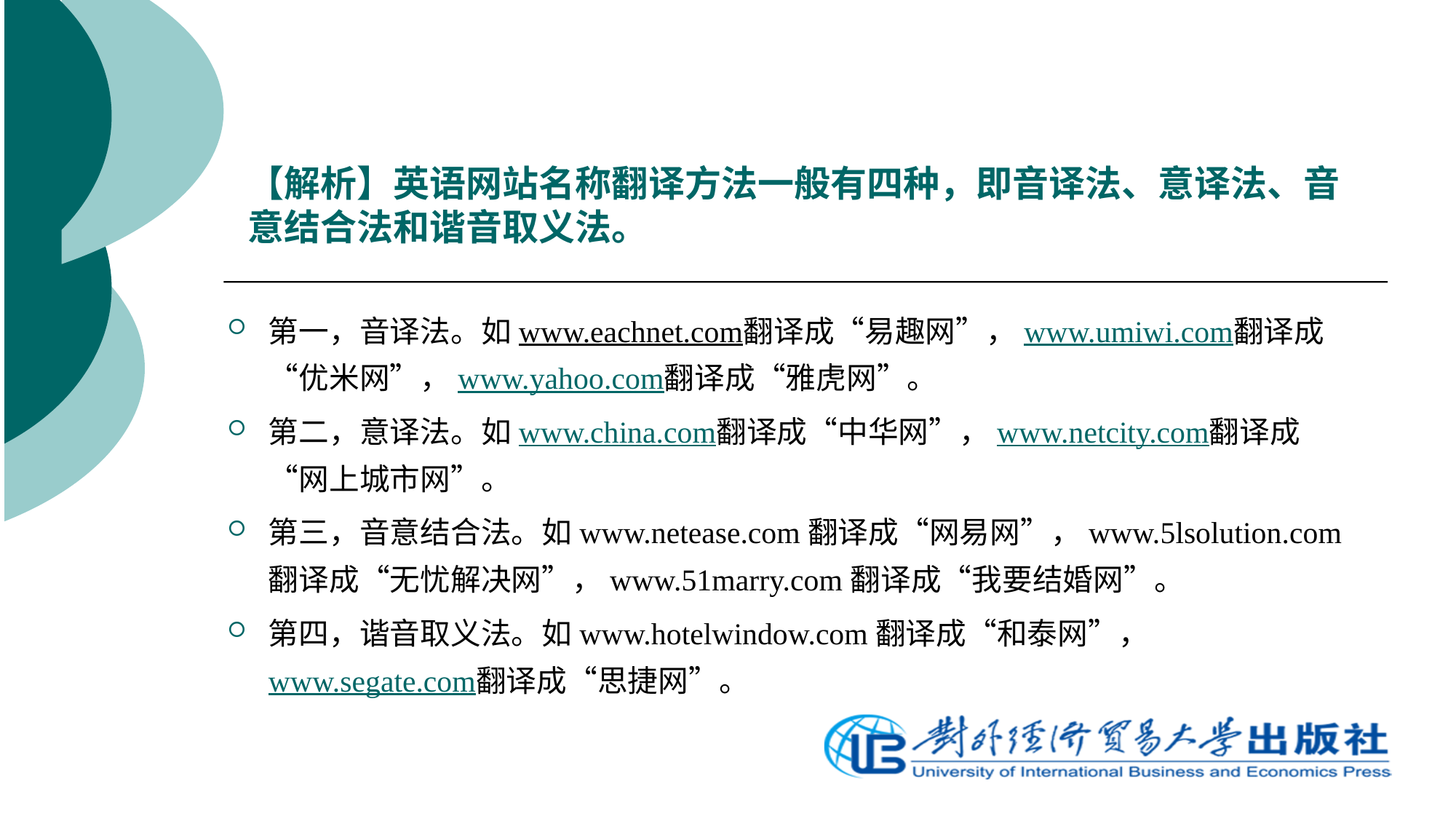

# 【解析】英语网站名称翻译方法一般有四种，即音译法、意译法、音意结合法和谐音取义法。
第一，音译法。如www.eachnet.com翻译成“易趣网”，www.umiwi.com翻译成“优米网”，www.yahoo.com翻译成“雅虎网”。
第二，意译法。如www.china.com翻译成“中华网”，www.netcity.com翻译成“网上城市网”。
第三，音意结合法。如www.netease.com翻译成“网易网”，www.5lsolution.com翻译成“无忧解决网”，www.51marry.com翻译成“我要结婚网”。
第四，谐音取义法。如www.hotelwindow.com翻译成“和泰网”，www.segate.com翻译成“思捷网”。